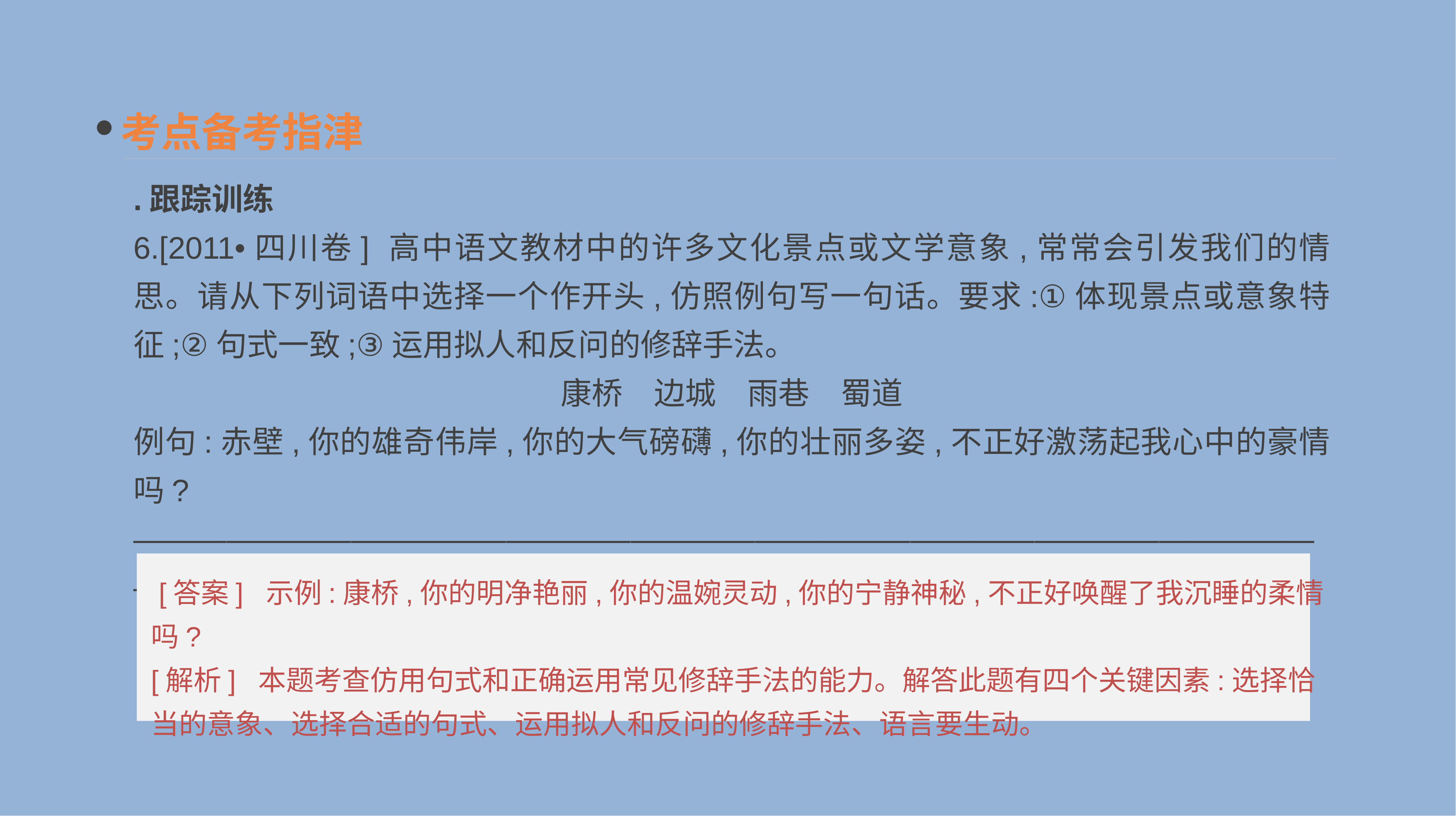

考点备考指津

.跟踪训练
6.[2011•四川卷] 高中语文教材中的许多文化景点或文学意象,常常会引发我们的情思。请从下列词语中选择一个作开头,仿照例句写一句话。要求:①体现景点或意象特征;②句式一致;③运用拟人和反问的修辞手法。
康桥　边城　雨巷　蜀道
例句:赤壁,你的雄奇伟岸,你的大气磅礴,你的壮丽多姿,不正好激荡起我心中的豪情吗?
——————————————————————————————————————————————————————————————————————

 [答案]  示例:康桥,你的明净艳丽,你的温婉灵动,你的宁静神秘,不正好唤醒了我沉睡的柔情吗?
[解析]  本题考查仿用句式和正确运用常见修辞手法的能力。解答此题有四个关键因素:选择恰当的意象、选择合适的句式、运用拟人和反问的修辞手法、语言要生动。